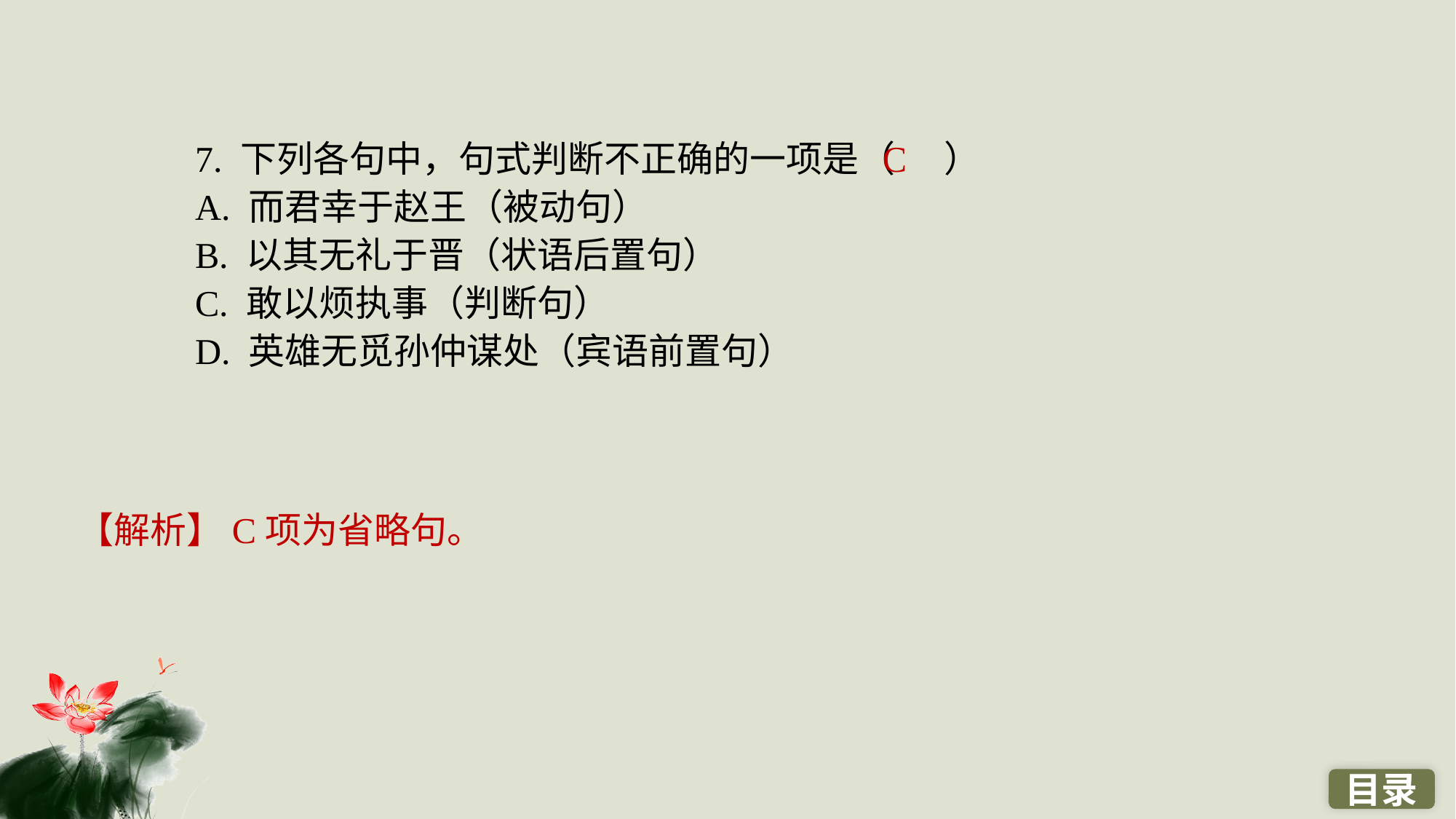

7. 下列各句中，句式判断不正确的一项是（      ）
A. 而君幸于赵王（被动句）
B. 以其无礼于晋（状语后置句）
C. 敢以烦执事（判断句）
D. 英雄无觅孙仲谋处（宾语前置句）
C
【解析】C项为省略句。